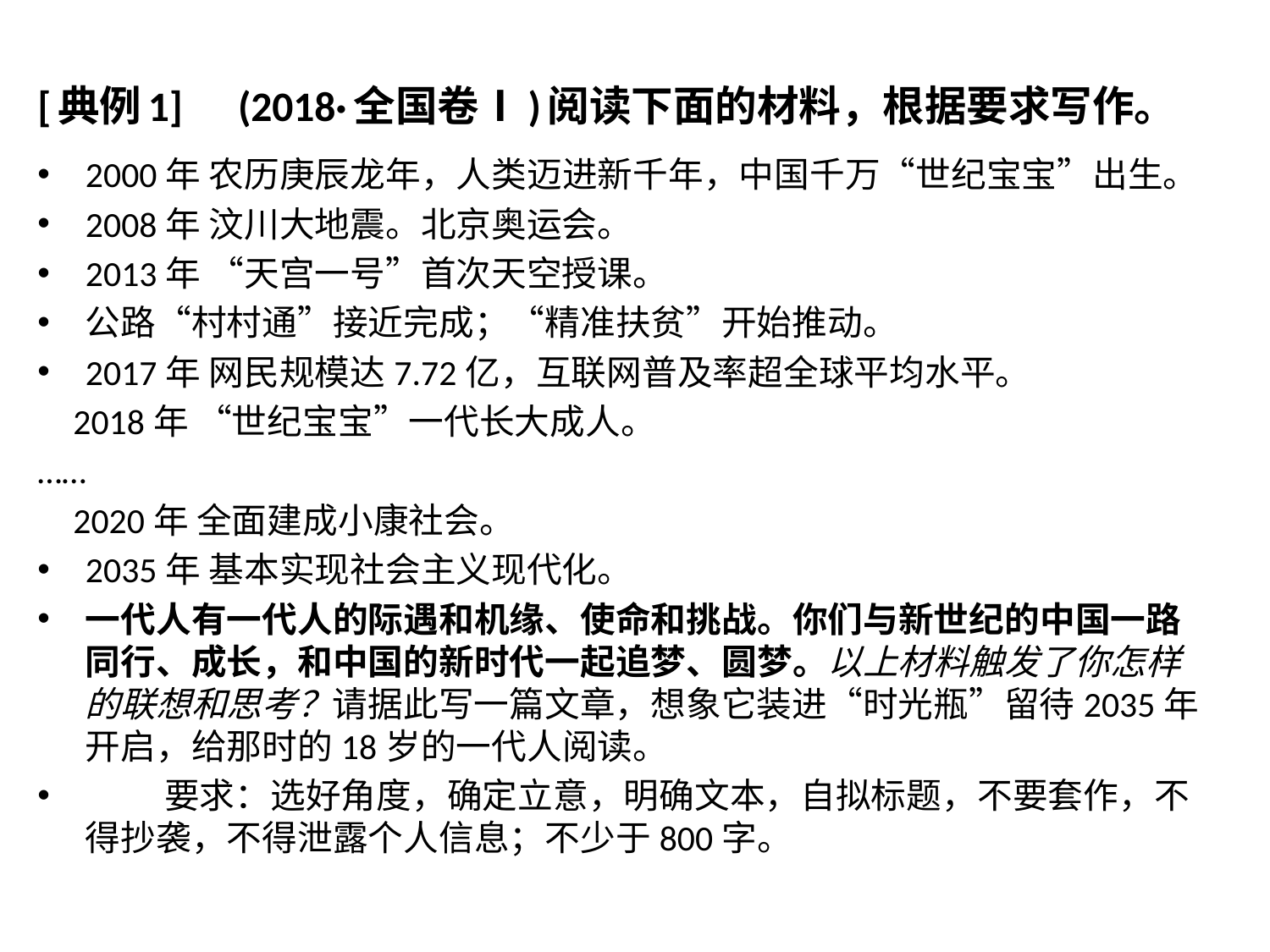

# [典例1]　(2018·全国卷Ⅰ)阅读下面的材料，根据要求写作。
2000年 农历庚辰龙年，人类迈进新千年，中国千万“世纪宝宝”出生。
2008年 汶川大地震。北京奥运会。
2013年 “天宫一号”首次天空授课。
公路“村村通”接近完成；“精准扶贫”开始推动。
2017年 网民规模达7.72亿，互联网普及率超全球平均水平。
 2018年 “世纪宝宝”一代长大成人。
……
 2020年 全面建成小康社会。
2035年 基本实现社会主义现代化。
一代人有一代人的际遇和机缘、使命和挑战。你们与新世纪的中国一路同行、成长，和中国的新时代一起追梦、圆梦。以上材料触发了你怎样的联想和思考？请据此写一篇文章，想象它装进“时光瓶”留待2035年开启，给那时的18岁的一代人阅读。
  要求：选好角度，确定立意，明确文本，自拟标题，不要套作，不得抄袭，不得泄露个人信息；不少于800字。